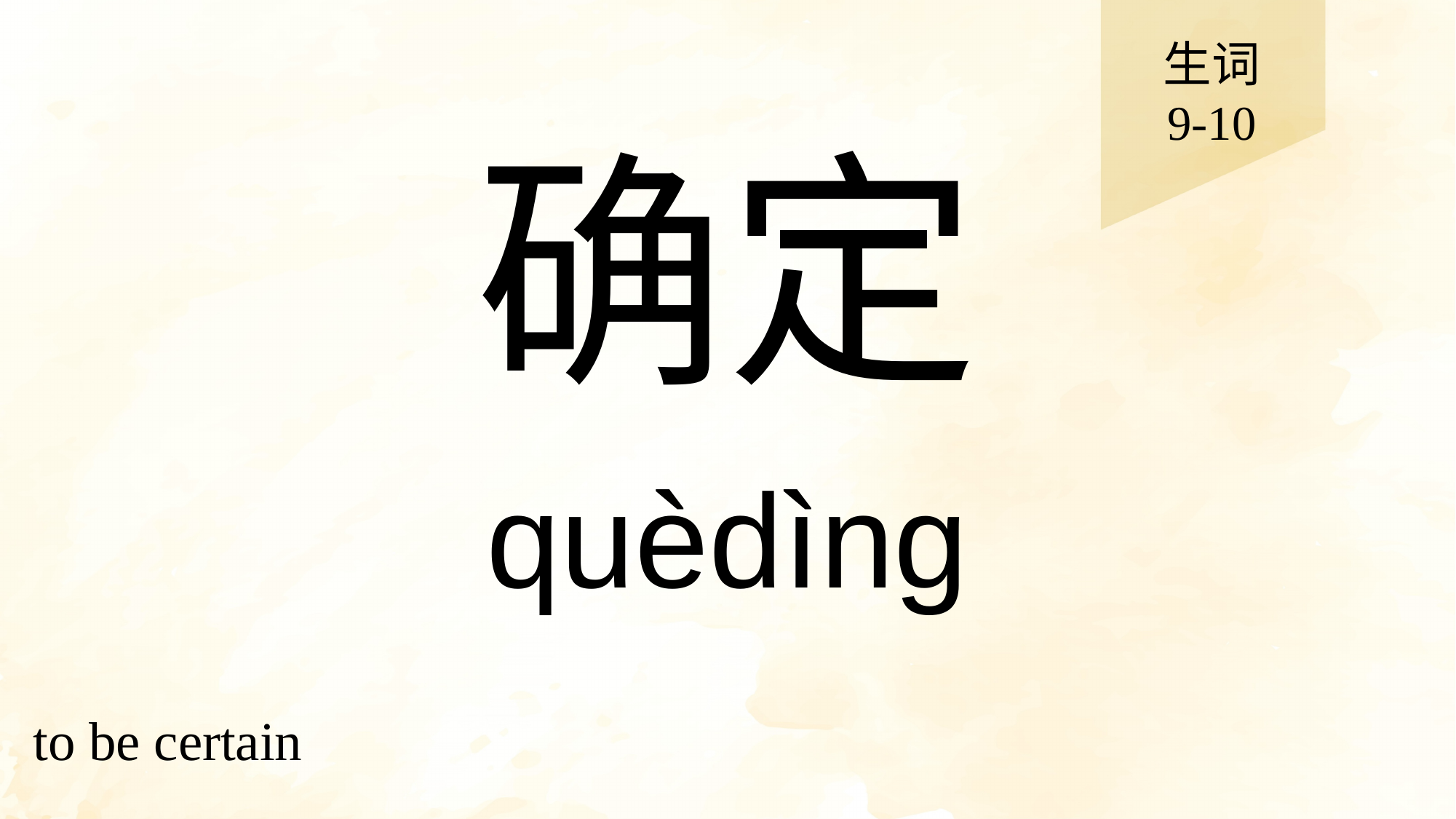

生词
9-10
# 确定
quèdìng
to be certain